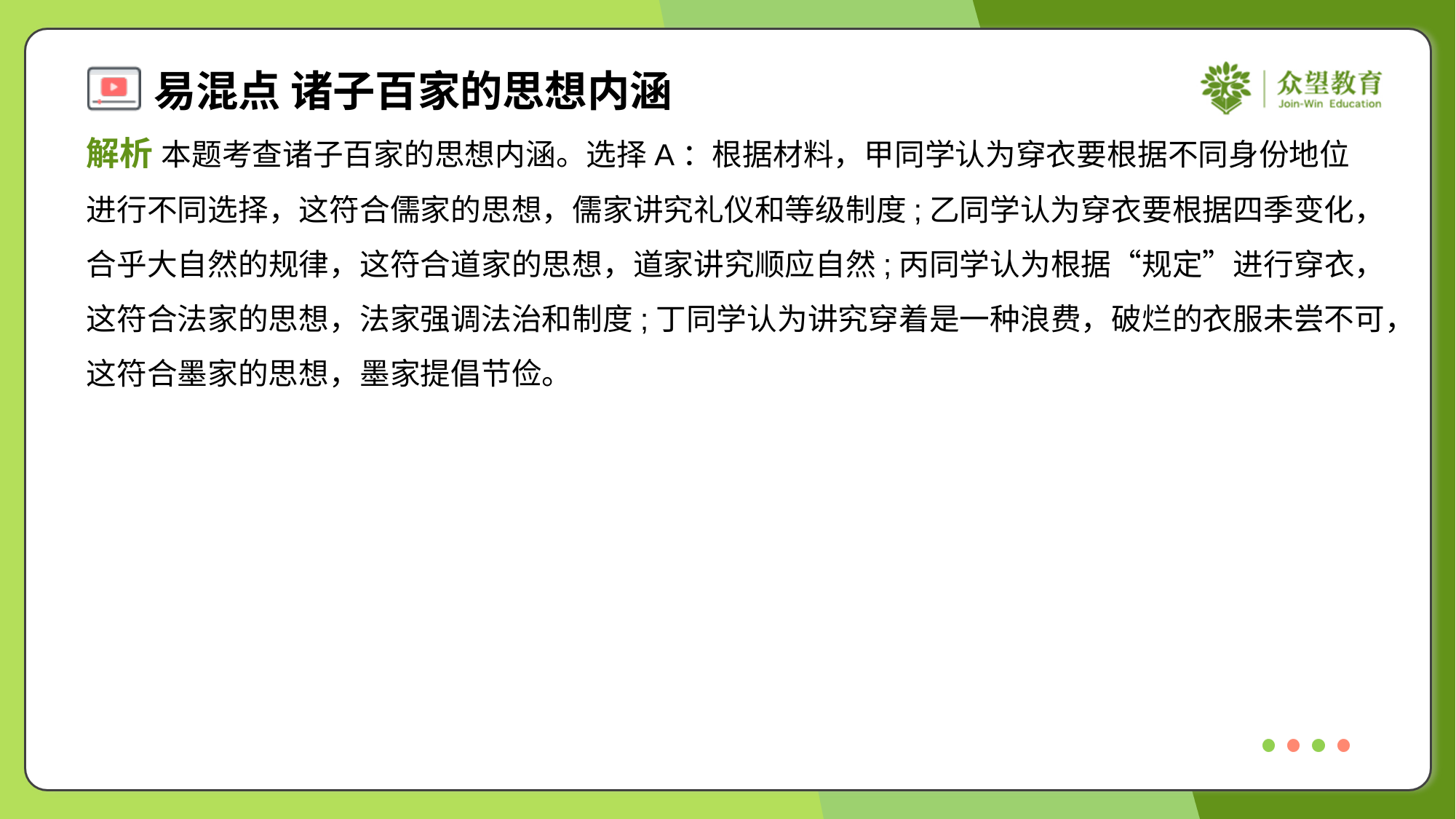

解析 本题考查诸子百家的思想内涵。选择A：根据材料，甲同学认为穿衣要根据不同身份地位
进行不同选择，这符合儒家的思想，儒家讲究礼仪和等级制度;乙同学认为穿衣要根据四季变化，
合乎大自然的规律，这符合道家的思想，道家讲究顺应自然;丙同学认为根据“规定”进行穿衣，
这符合法家的思想，法家强调法治和制度;丁同学认为讲究穿着是一种浪费，破烂的衣服未尝不可，
这符合墨家的思想，墨家提倡节俭。